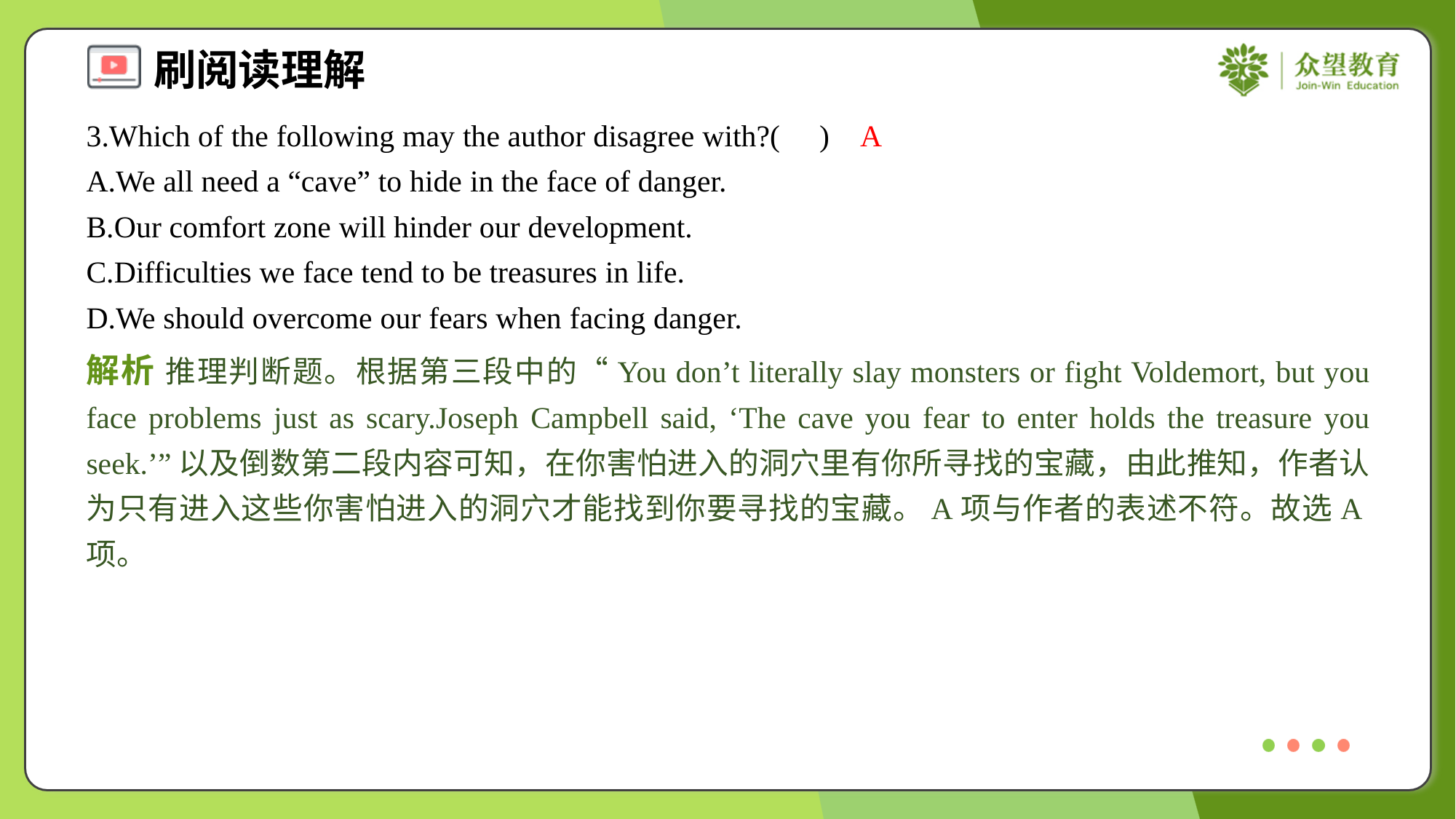

3.Which of the following may the author disagree with?(     )
A
A.We all need a “cave” to hide in the face of danger.
B.Our comfort zone will hinder our development.
C.Difficulties we face tend to be treasures in life.
D.We should overcome our fears when facing danger.
解析 推理判断题。根据第三段中的“You don’t literally slay monsters or fight Voldemort, but you face problems just as scary.Joseph Campbell said, ‘The cave you fear to enter holds the treasure you seek.’”以及倒数第二段内容可知，在你害怕进入的洞穴里有你所寻找的宝藏，由此推知，作者认为只有进入这些你害怕进入的洞穴才能找到你要寻找的宝藏。A项与作者的表述不符。故选A项。